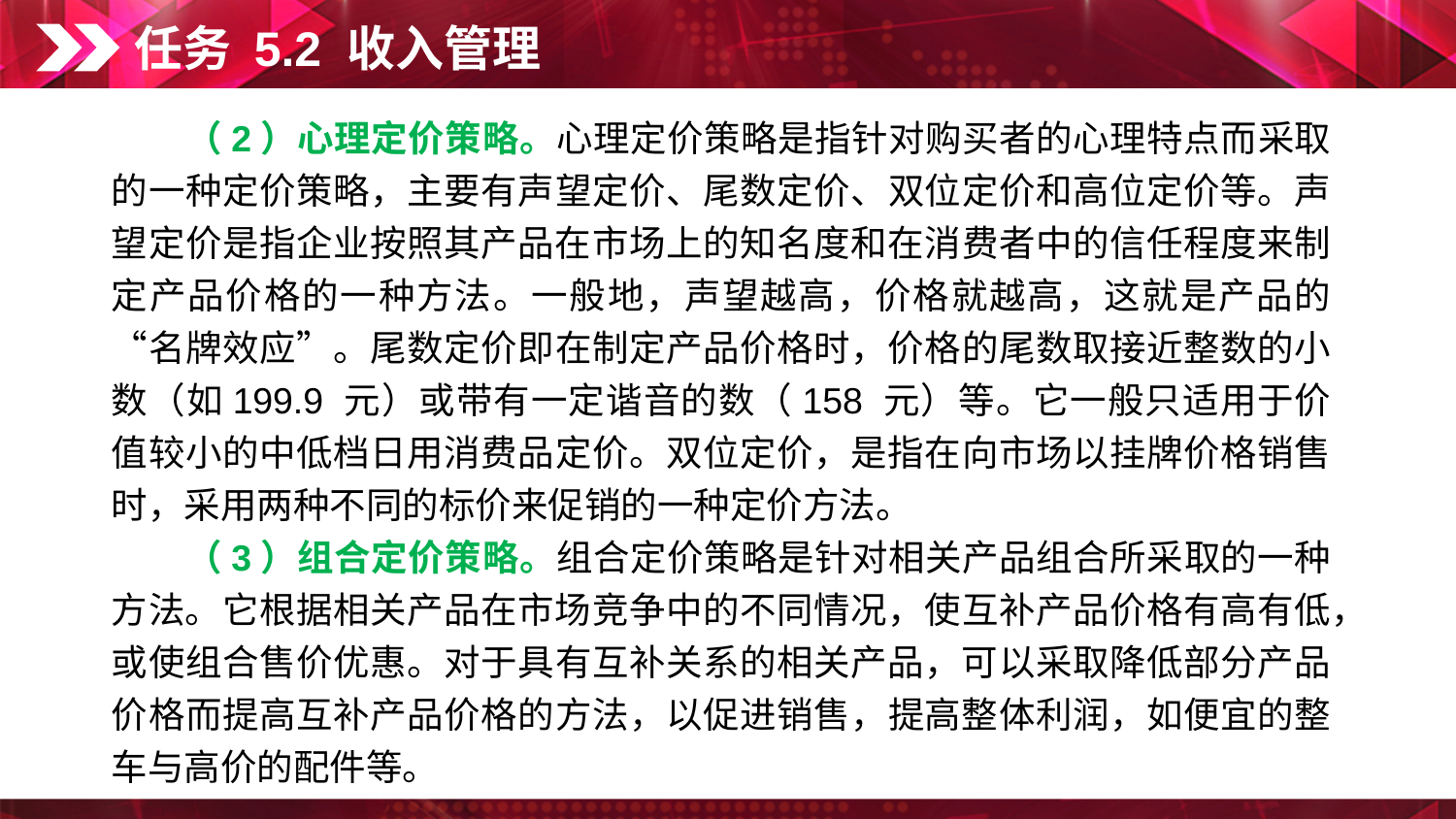

任务 5.2 收入管理

　　（2）心理定价策略。心理定价策略是指针对购买者的心理特点而采取的一种定价策略，主要有声望定价、尾数定价、双位定价和高位定价等。声望定价是指企业按照其产品在市场上的知名度和在消费者中的信任程度来制定产品价格的一种方法。一般地，声望越高，价格就越高，这就是产品的“名牌效应”。尾数定价即在制定产品价格时，价格的尾数取接近整数的小数（如199.9 元）或带有一定谐音的数（158 元）等。它一般只适用于价值较小的中低档日用消费品定价。双位定价，是指在向市场以挂牌价格销售时，采用两种不同的标价来促销的一种定价方法。
　　（3）组合定价策略。组合定价策略是针对相关产品组合所采取的一种方法。它根据相关产品在市场竞争中的不同情况，使互补产品价格有高有低，或使组合售价优惠。对于具有互补关系的相关产品，可以采取降低部分产品价格而提高互补产品价格的方法，以促进销售，提高整体利润，如便宜的整车与高价的配件等。